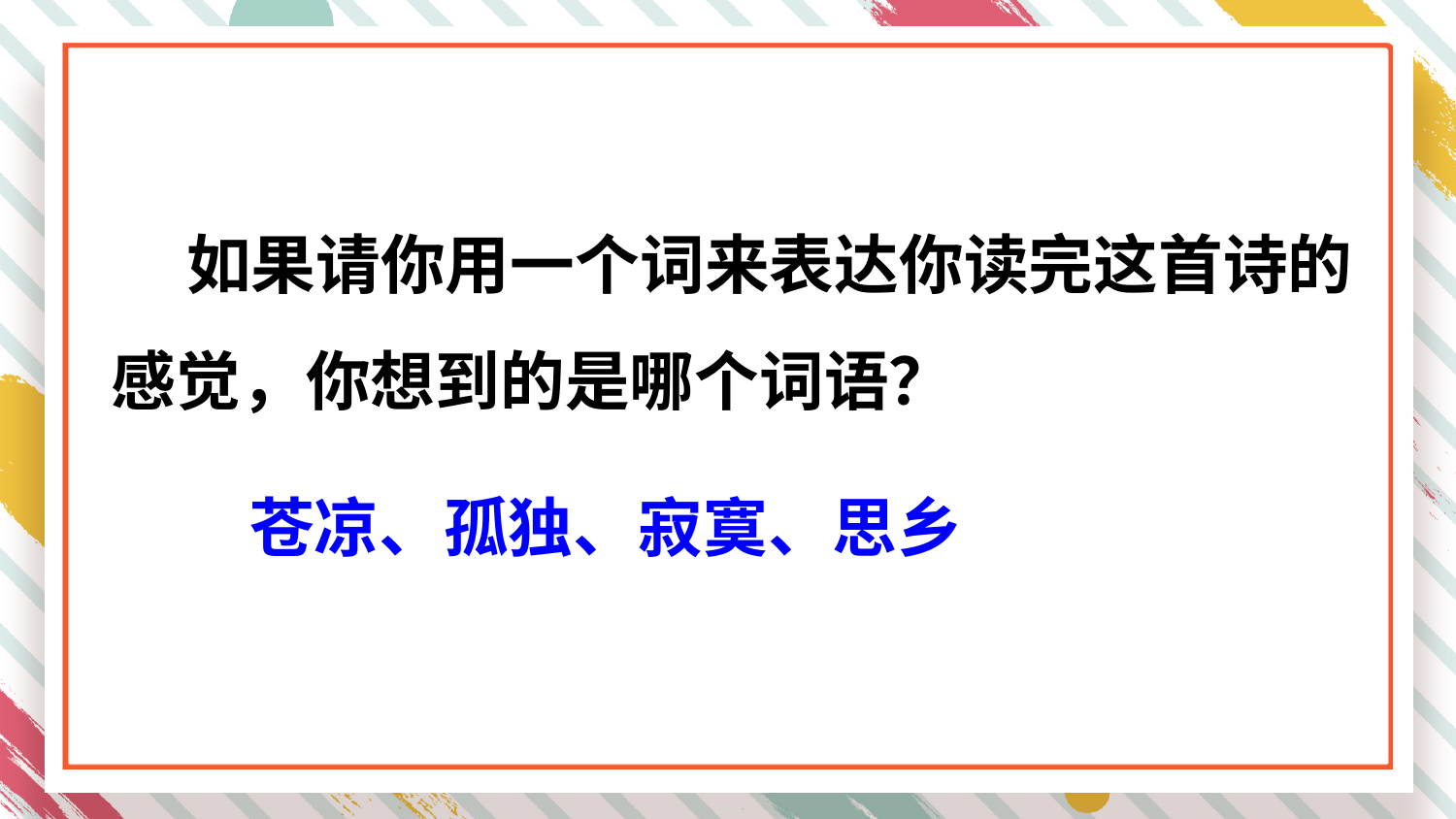

如果请你用一个词来表达你读完这首诗的感觉，你想到的是哪个词语？
苍凉、孤独、寂寞、思乡